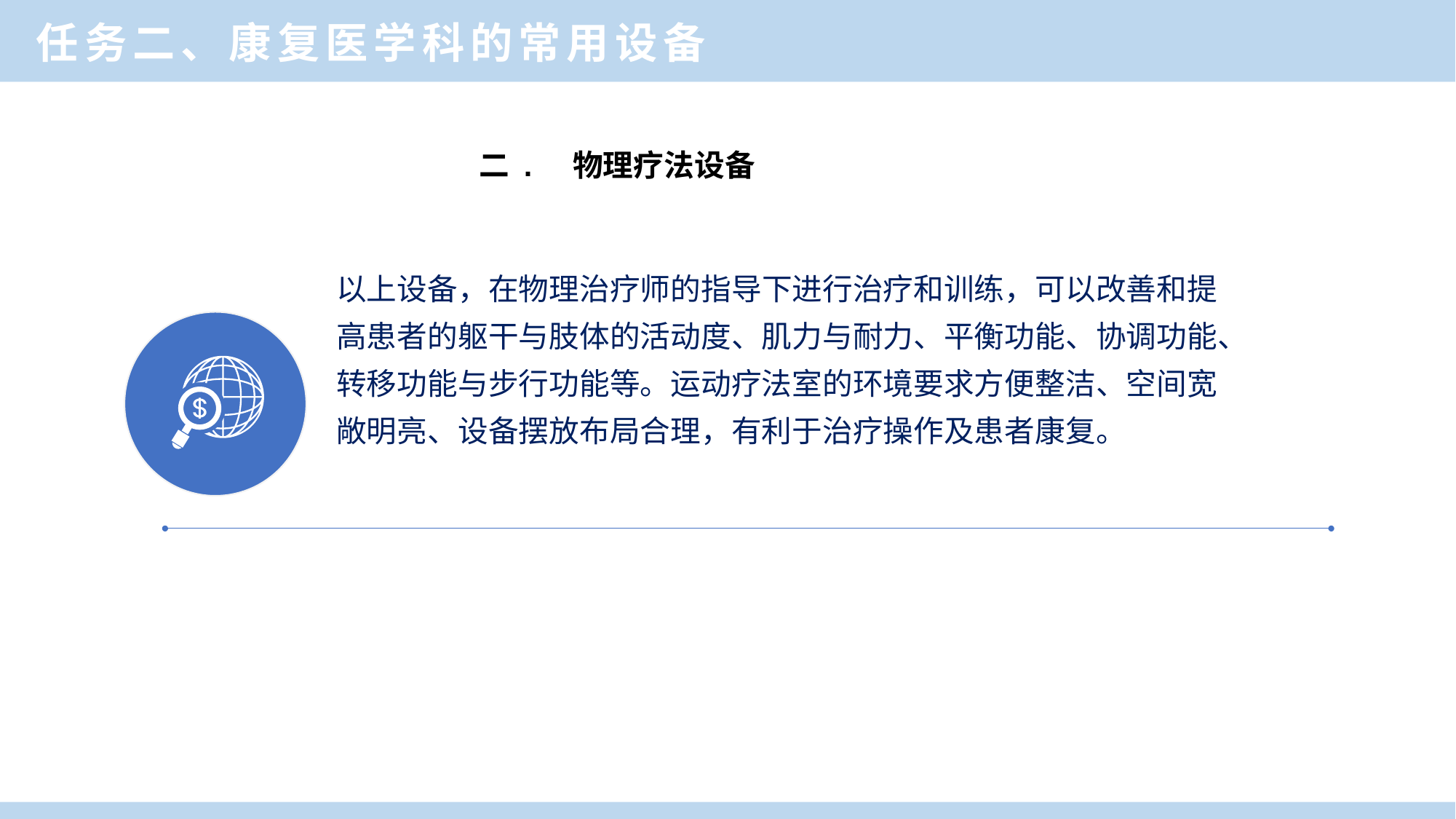

任务二、康复医学科的常用设备
       二 .    物理疗法设备
以上设备，在物理治疗师的指导下进行治疗和训练，可以改善和提高患者的躯干与肢体的活动度、肌力与耐力、平衡功能、协调功能、转移功能与步行功能等。运动疗法室的环境要求方便整洁、空间宽敞明亮、设备摆放布局合理，有利于治疗操作及患者康复。

一、康复医学科功能与作用